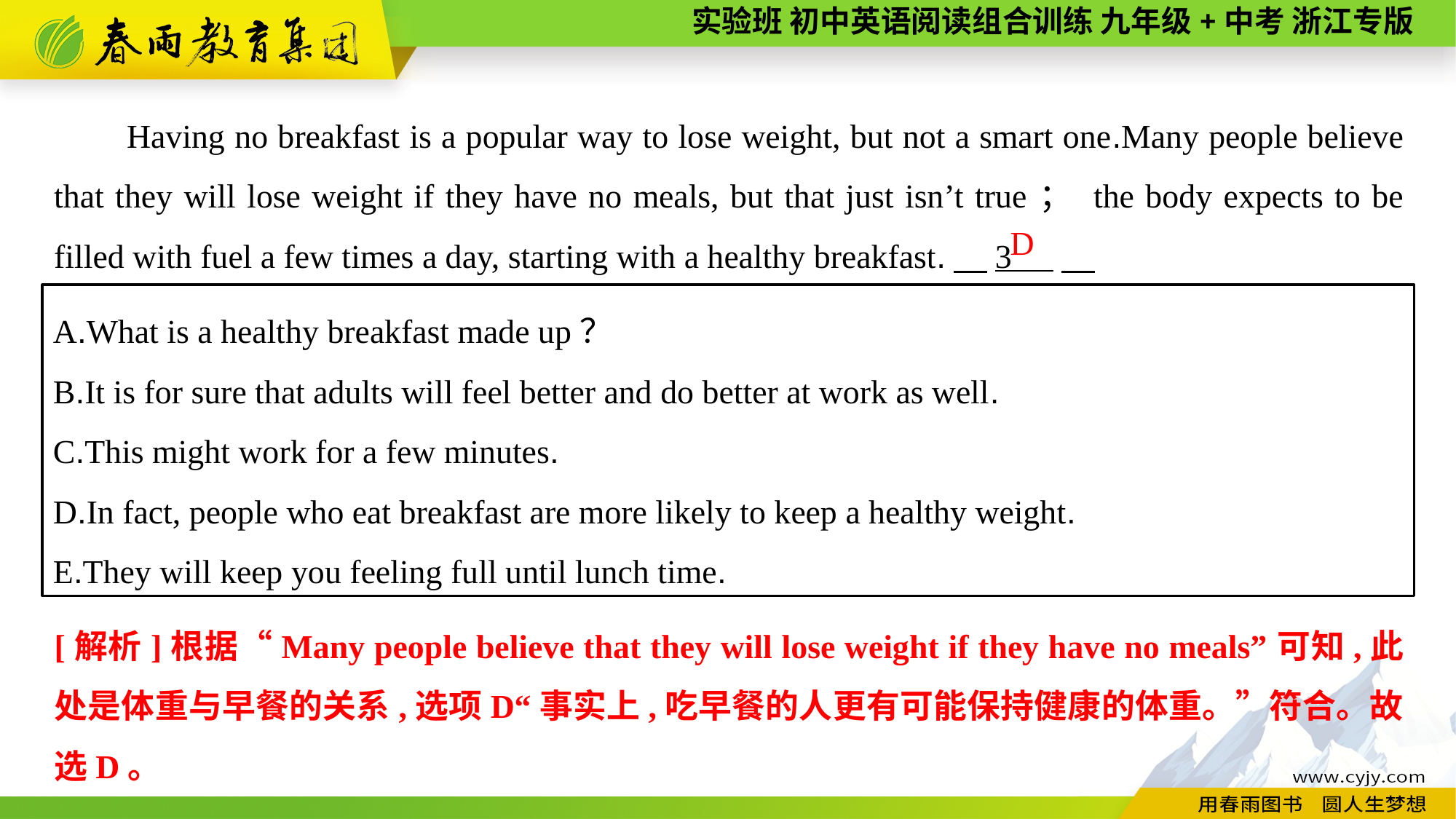

Having no breakfast is a popular way to lose weight, but not a smart one.Many people believe that they will lose weight if they have no meals, but that just isn’t true； the body expects to be filled with fuel a few times a day, starting with a healthy breakfast.　3    .
D
A.What is a healthy breakfast made up？
B.It is for sure that adults will feel better and do better at work as well.
C.This might work for a few minutes.
D.In fact, people who eat breakfast are more likely to keep a healthy weight.
E.They will keep you feeling full until lunch time.
[解析]根据“Many people believe that they will lose weight if they have no meals”可知,此处是体重与早餐的关系,选项D“事实上,吃早餐的人更有可能保持健康的体重。”符合。故选D。